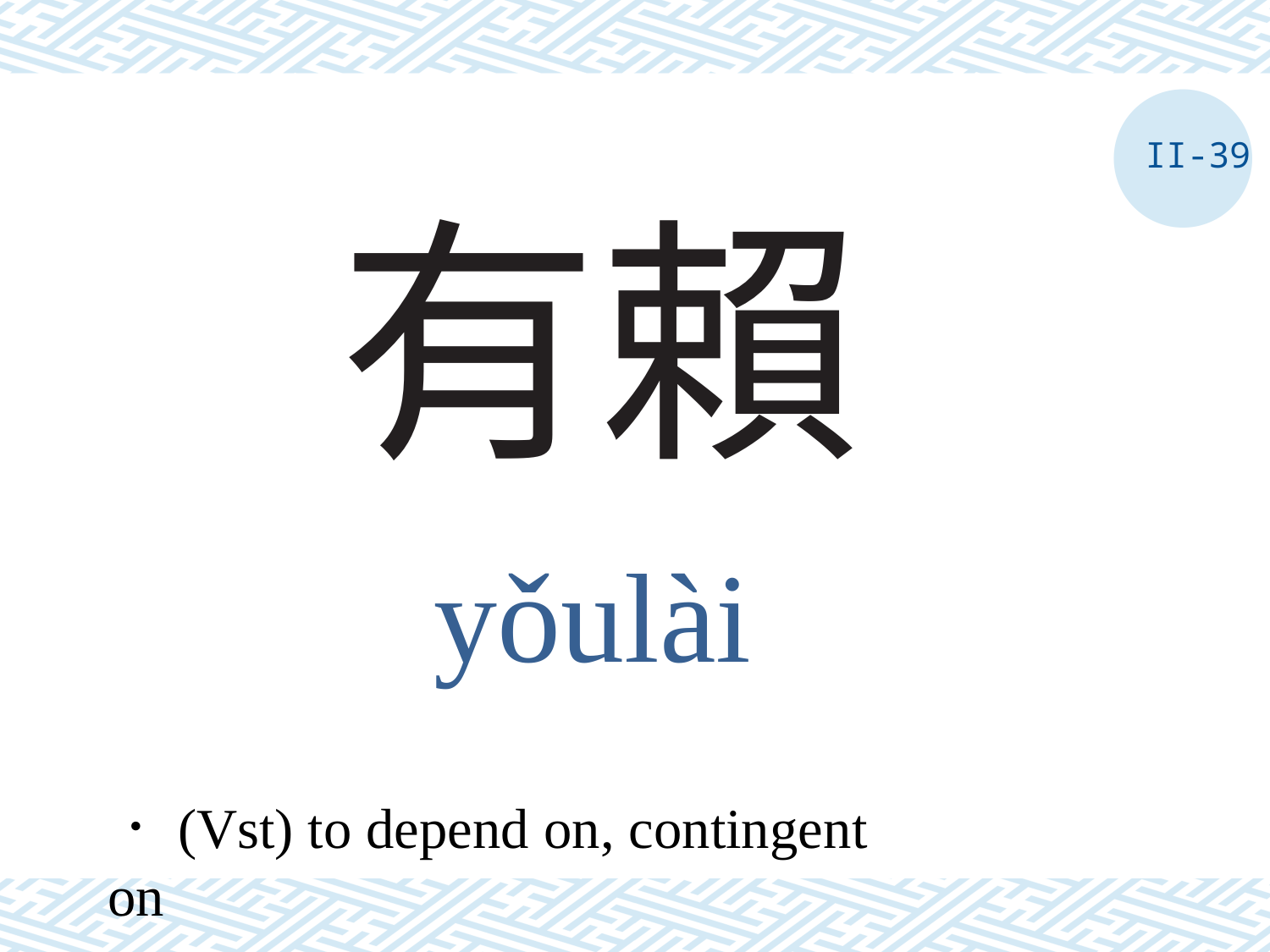

II-39

# 有賴
yǒulài
．(Vst) to depend on, contingent on